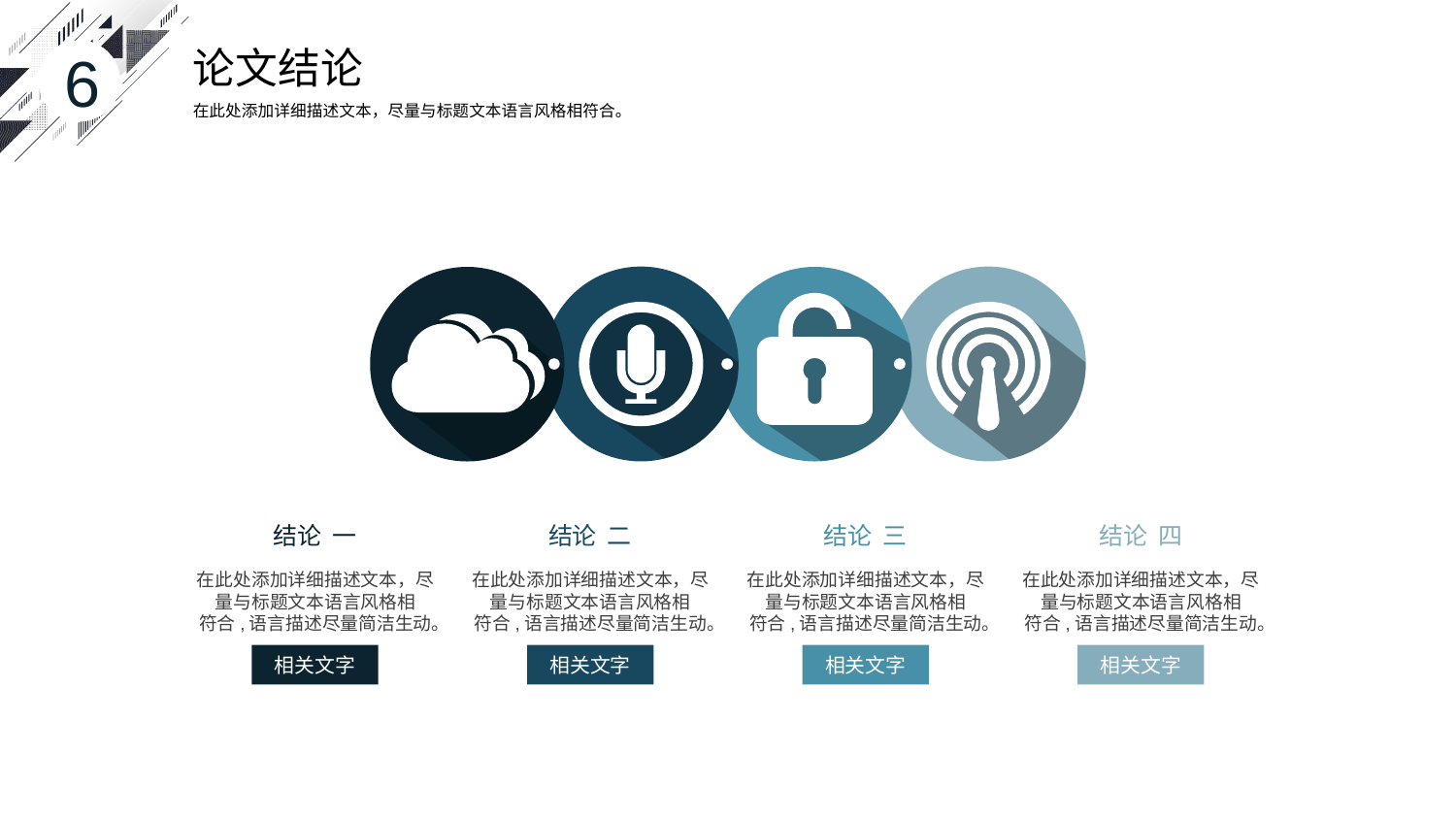

论文结论
在此处添加详细描述文本，尽量与标题文本语言风格相符合。
6

结论  一

在此处添加详细描述文本，尽量与标题文本语言风格相
符合,语言描述尽量简洁生动。
结论  二

在此处添加详细描述文本，尽量与标题文本语言风格相
符合,语言描述尽量简洁生动。
结论  三

在此处添加详细描述文本，尽量与标题文本语言风格相
符合,语言描述尽量简洁生动。
结论  四

在此处添加详细描述文本，尽量与标题文本语言风格相
符合,语言描述尽量简洁生动。
相关文字
相关文字
相关文字
相关文字